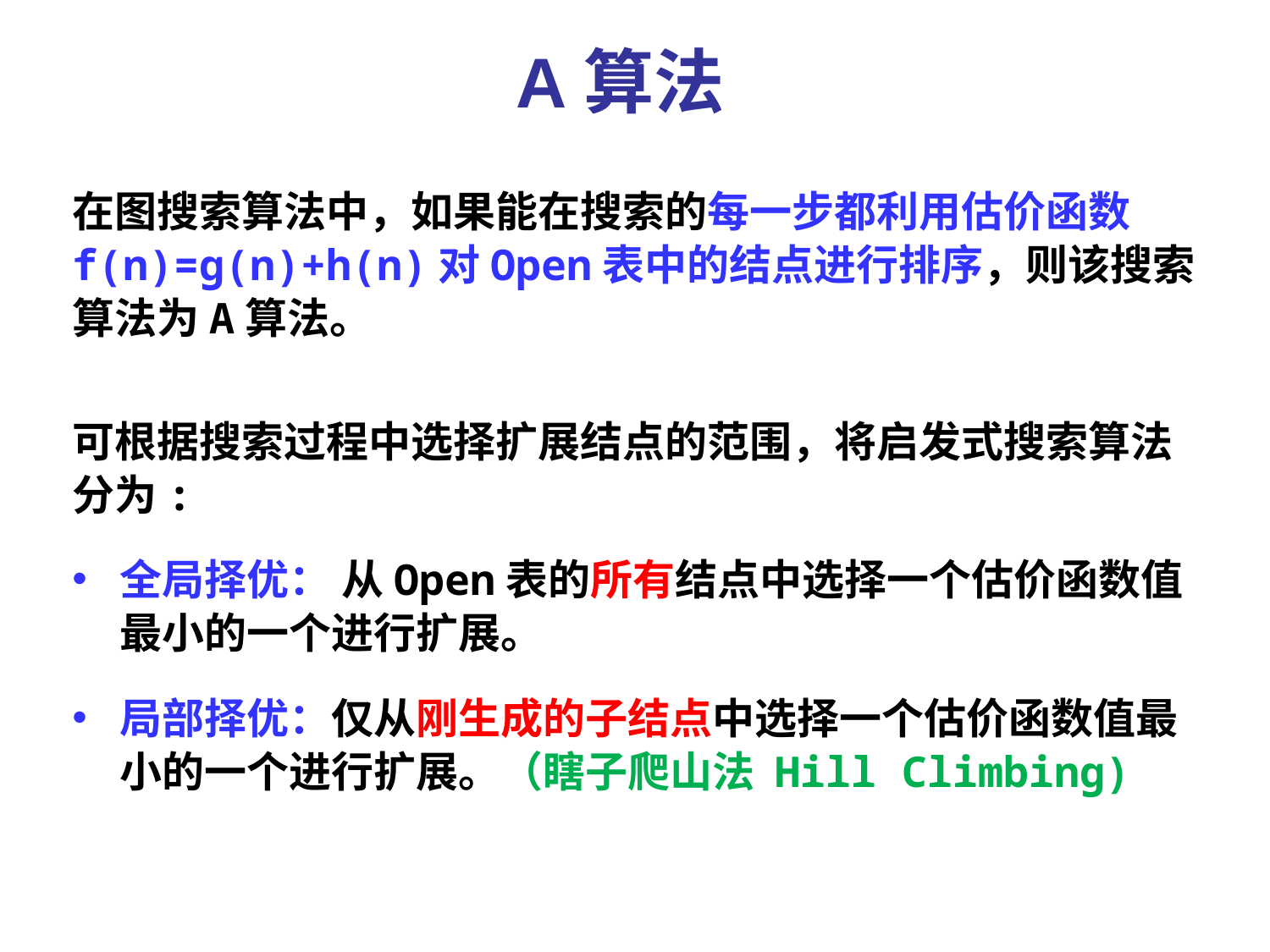

A算法
在图搜索算法中，如果能在搜索的每一步都利用估价函数f(n)=g(n)+h(n)对Open表中的结点进行排序，则该搜索算法为A算法。

可根据搜索过程中选择扩展结点的范围，将启发式搜索算法分为:
全局择优： 从Open表的所有结点中选择一个估价函数值最小的一个进行扩展。
局部择优：仅从刚生成的子结点中选择一个估价函数值最小的一个进行扩展。（瞎子爬山法 Hill Climbing)